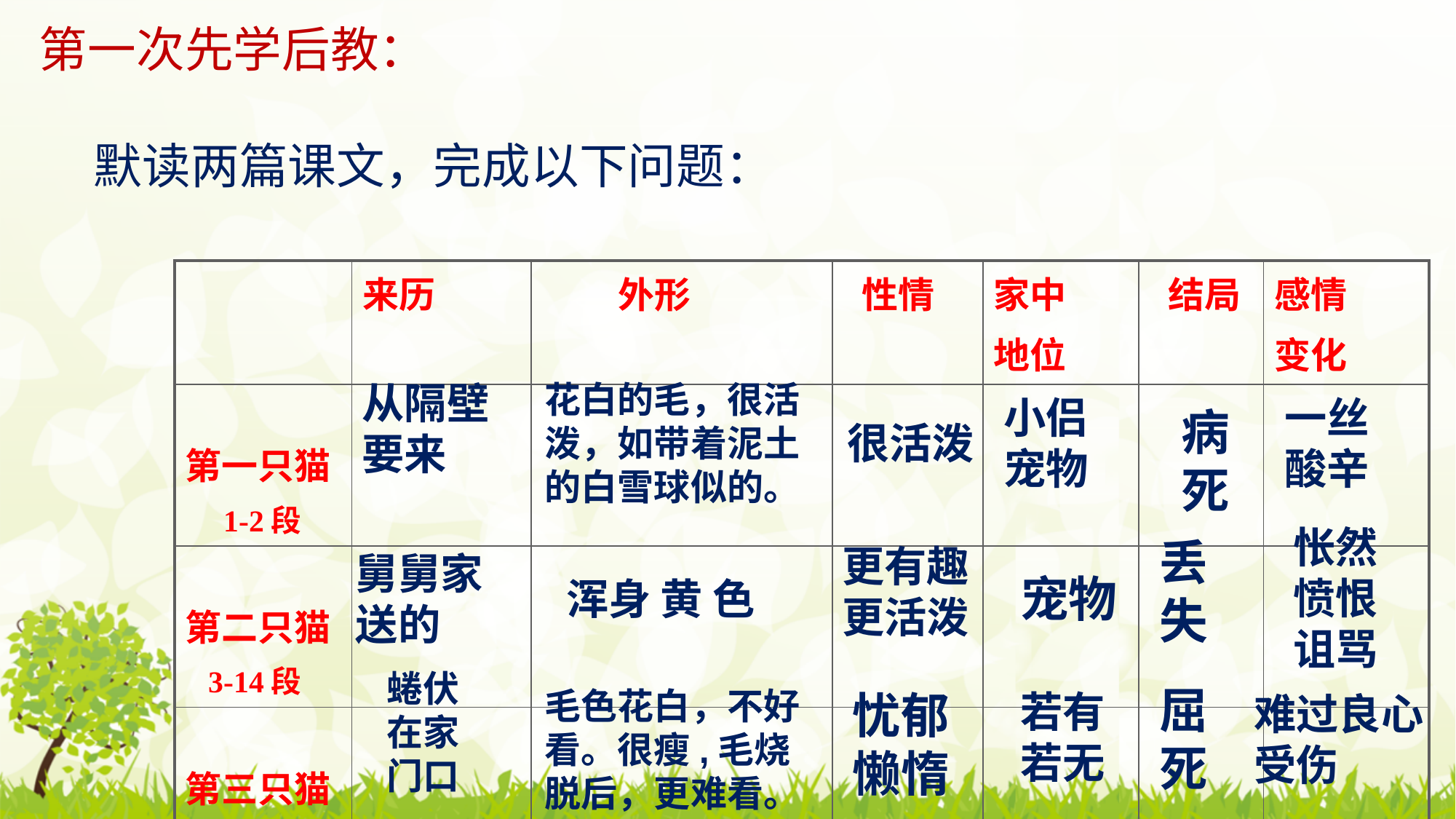

第一次先学后教：
     默读两篇课文，完成以下问题：
|  | 来历 | 外形 | 性情 | 家中 地位 | 结局 | 感情 变化 |
| --- | --- | --- | --- | --- | --- | --- |
| 第一只猫 1-2段 |  |  |  |  |  |  |
| 第二只猫 3-14段 |  |  |  |  |  |  |
| 第三只猫 15-34段 |  |  |  |  |  |  |
从隔壁要来
花白的毛，很活泼，如带着泥土的白雪球似的。

小侣宠物
一丝
酸辛
病
死

很活泼
怅然
愤恨
诅骂

丢
失
更有趣更活泼
舅舅家送的
宠物
浑身 黄 色
蜷伏在家门口
屈死
毛色花白，不好看。很瘦,毛烧脱后，更难看。
忧郁懒惰
若有若无
难过良心
受伤